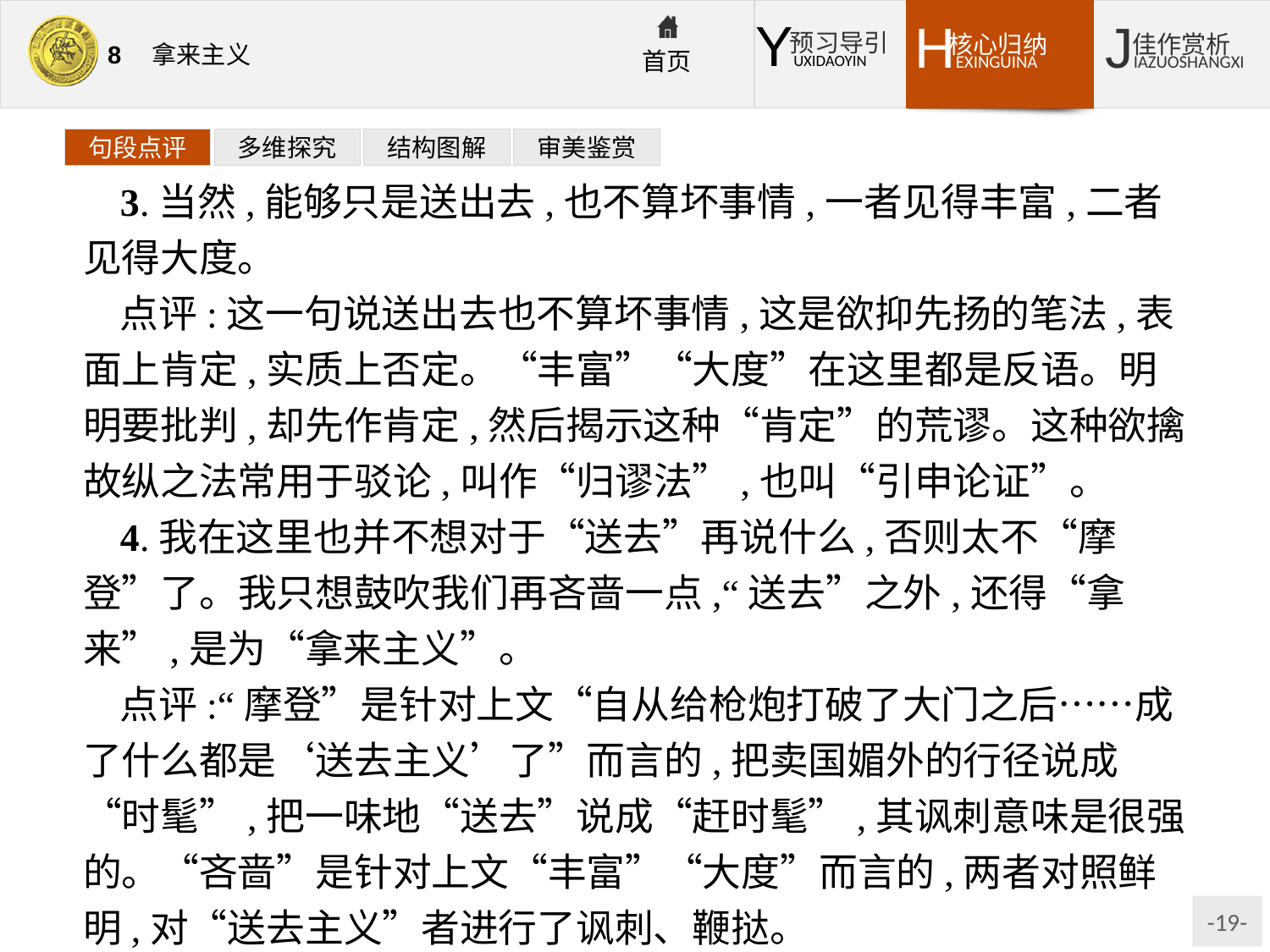

句段点评
多维探究
结构图解
审美鉴赏
3.当然,能够只是送出去,也不算坏事情,一者见得丰富,二者见得大度。
点评:这一句说送出去也不算坏事情,这是欲抑先扬的笔法,表面上肯定,实质上否定。“丰富”“大度”在这里都是反语。明明要批判,却先作肯定,然后揭示这种“肯定”的荒谬。这种欲擒故纵之法常用于驳论,叫作“归谬法”,也叫“引申论证”。
4.我在这里也并不想对于“送去”再说什么,否则太不“摩登”了。我只想鼓吹我们再吝啬一点,“送去”之外,还得“拿来”,是为“拿来主义”。
点评:“摩登”是针对上文“自从给枪炮打破了大门之后……成了什么都是‘送去主义’了”而言的,把卖国媚外的行径说成“时髦”,把一味地“送去”说成“赶时髦”,其讽刺意味是很强的。“吝啬”是针对上文“丰富”“大度”而言的,两者对照鲜明,对“送去主义”者进行了讽刺、鞭挞。